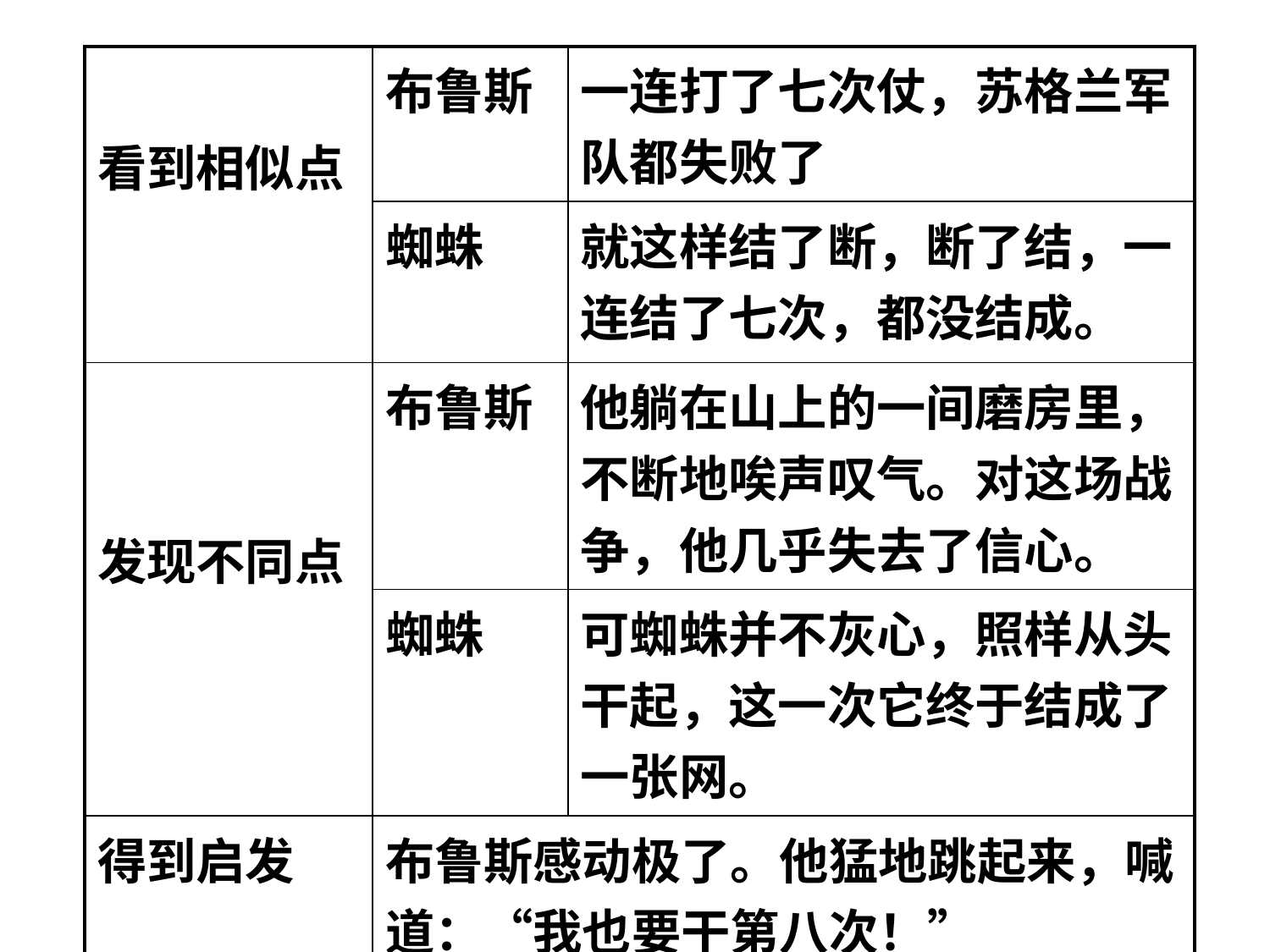

| 看到相似点 | 布鲁斯 | 一连打了七次仗，苏格兰军队都失败了 |
| --- | --- | --- |
|  | 蜘蛛 | 就这样结了断，断了结，一连结了七次，都没结成。 |
| 发现不同点 | 布鲁斯 | 他躺在山上的一间磨房里，不断地唉声叹气。对这场战争，他几乎失去了信心。 |
|  | 蜘蛛 | 可蜘蛛并不灰心，照样从头干起，这一次它终于结成了一张网。 |
| 得到启发 | 布鲁斯感动极了。他猛地跳起来，喊道：“我也要干第八次！” |  |